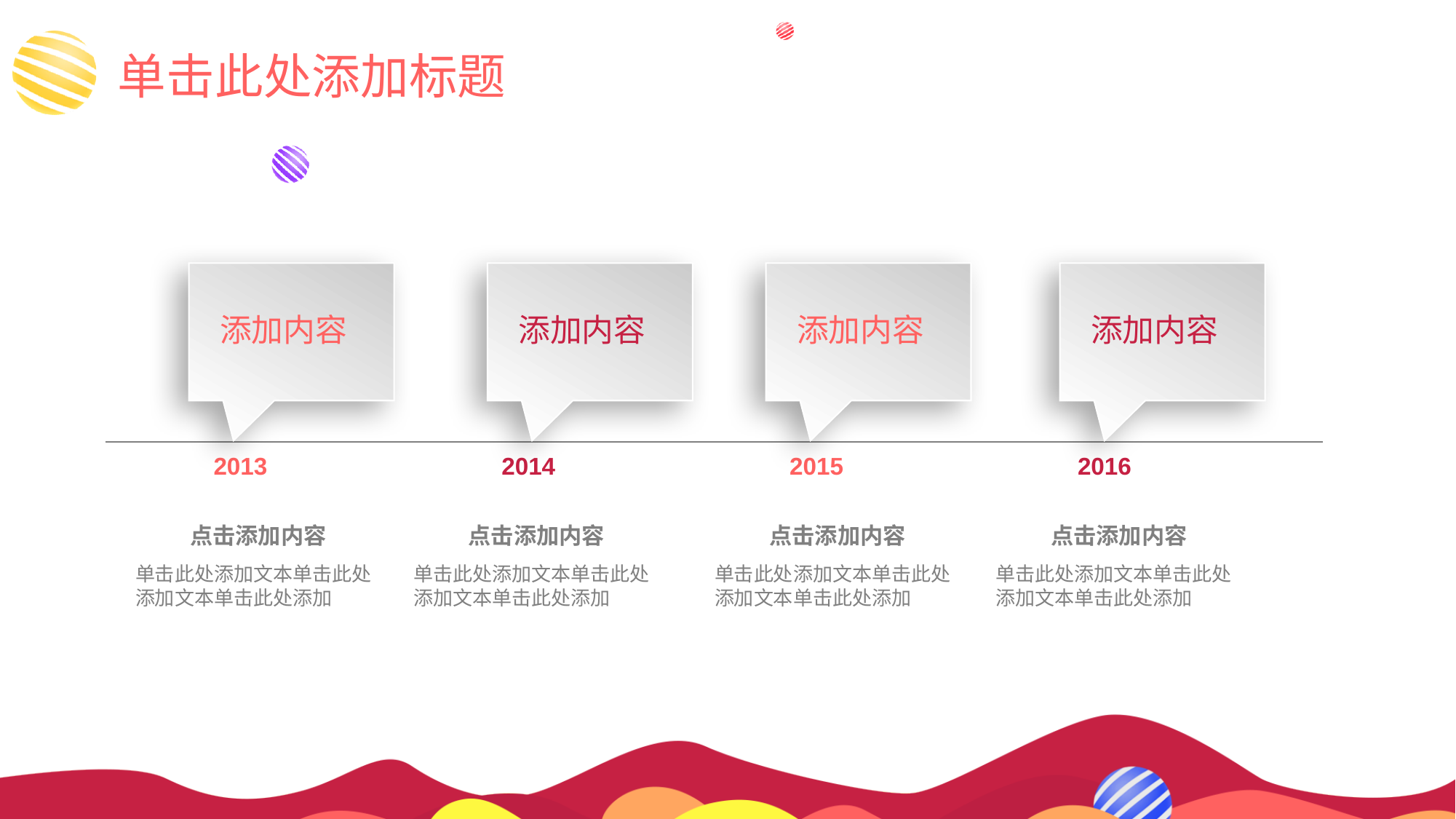

# 单击此处添加标题

添加内容

添加内容

添加内容

添加内容

2013
2014
2015
2016
点击添加内容
单击此处添加文本单击此处添加文本单击此处添加
点击添加内容
单击此处添加文本单击此处添加文本单击此处添加
点击添加内容
单击此处添加文本单击此处添加文本单击此处添加
点击添加内容
单击此处添加文本单击此处添加文本单击此处添加